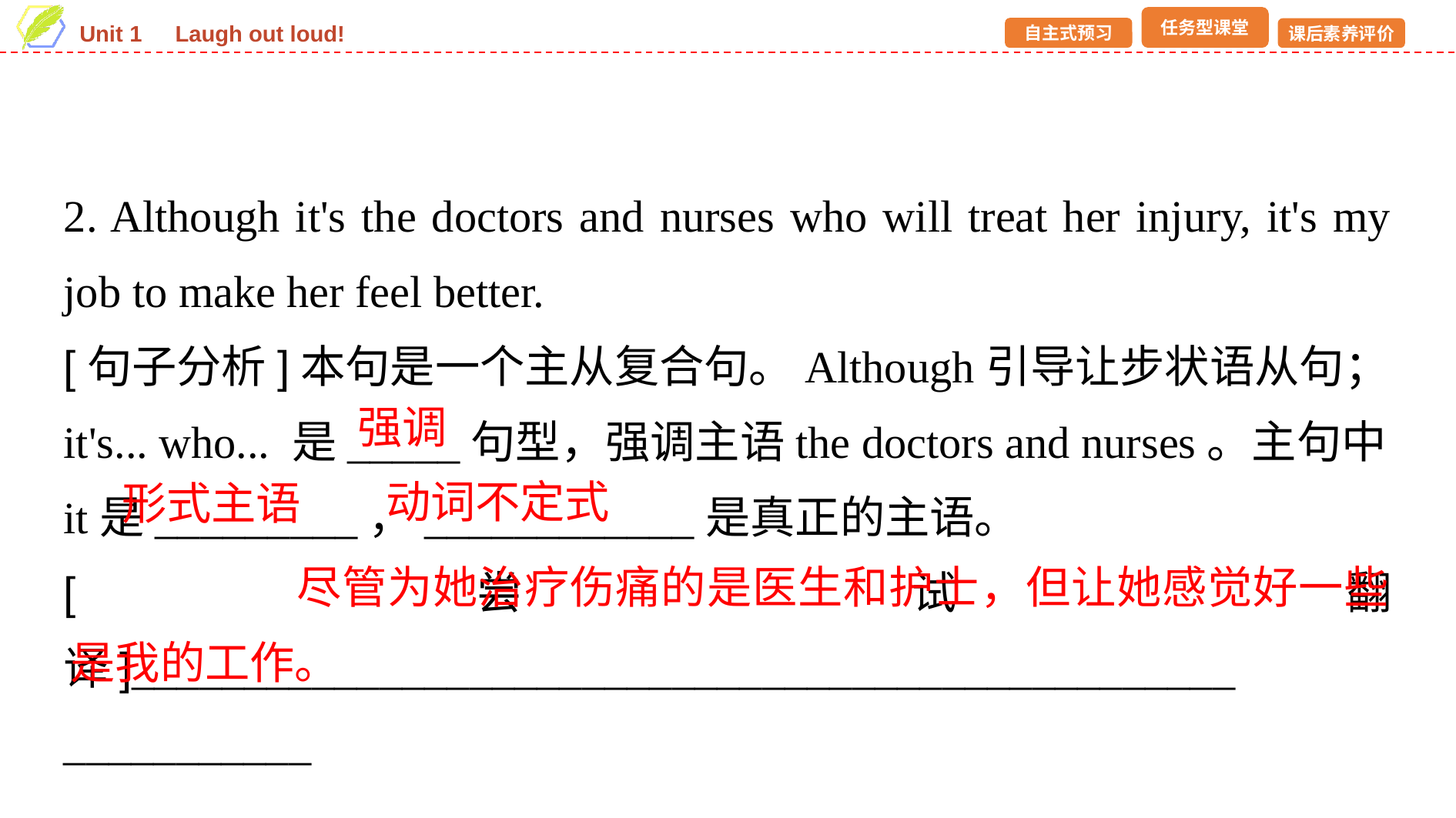

2. Although it's the doctors and nurses who will treat her injury, it's my job to make her feel better.
[句子分析]本句是一个主从复合句。Although引导让步状语从句；it's... who... 是_____句型，强调主语the doctors and nurses。主句中it是_________，____________是真正的主语。
[尝试翻译]_________________________________________________
___________
强调
动词不定式
形式主语
                    尽管为她治疗伤痛的是医生和护士，但让她感觉好一些是我的工作。